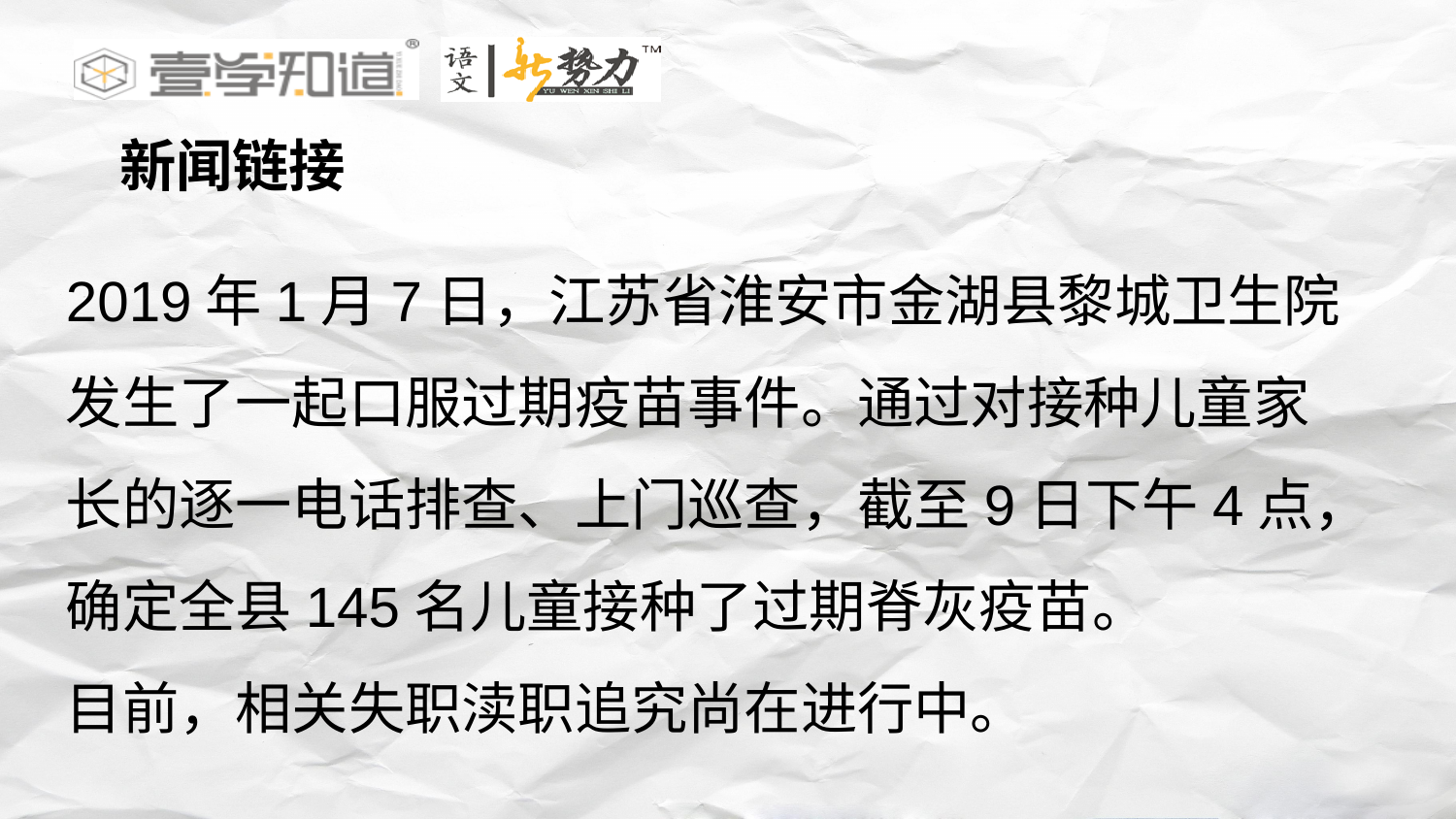

新闻链接
2019年1月7日，江苏省淮安市金湖县黎城卫生院发生了一起口服过期疫苗事件。通过对接种儿童家长的逐一电话排查、上门巡查，截至9日下午4点，确定全县145名儿童接种了过期脊灰疫苗。
目前，相关失职渎职追究尚在进行中。